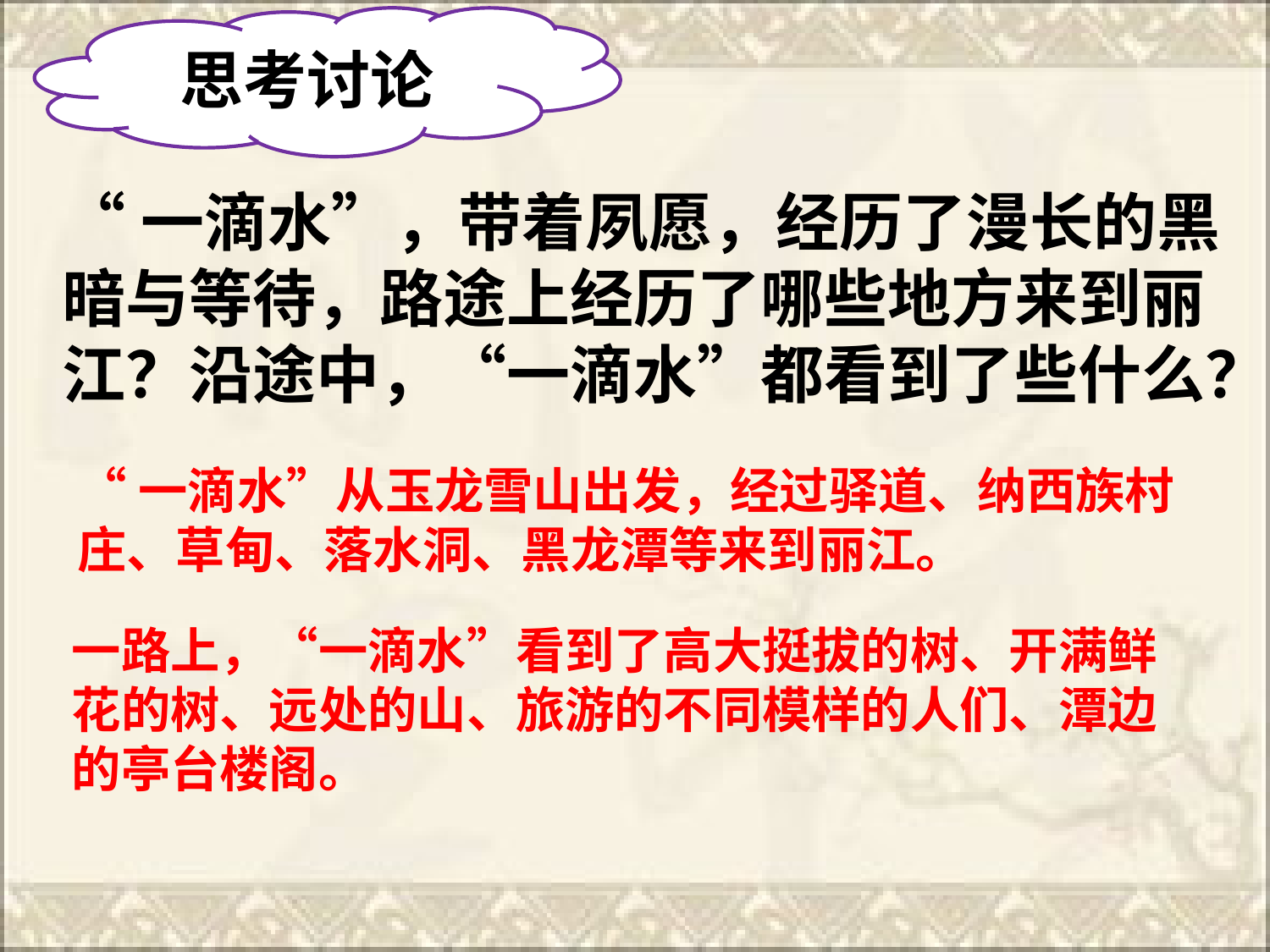

思考讨论
“一滴水”，带着夙愿，经历了漫长的黑暗与等待，路途上经历了哪些地方来到丽江？沿途中，“一滴水”都看到了些什么？
“一滴水”从玉龙雪山出发，经过驿道、纳西族村庄、草甸、落水洞、黑龙潭等来到丽江。
一路上，“一滴水”看到了高大挺拔的树、开满鲜花的树、远处的山、旅游的不同模样的人们、潭边的亭台楼阁。